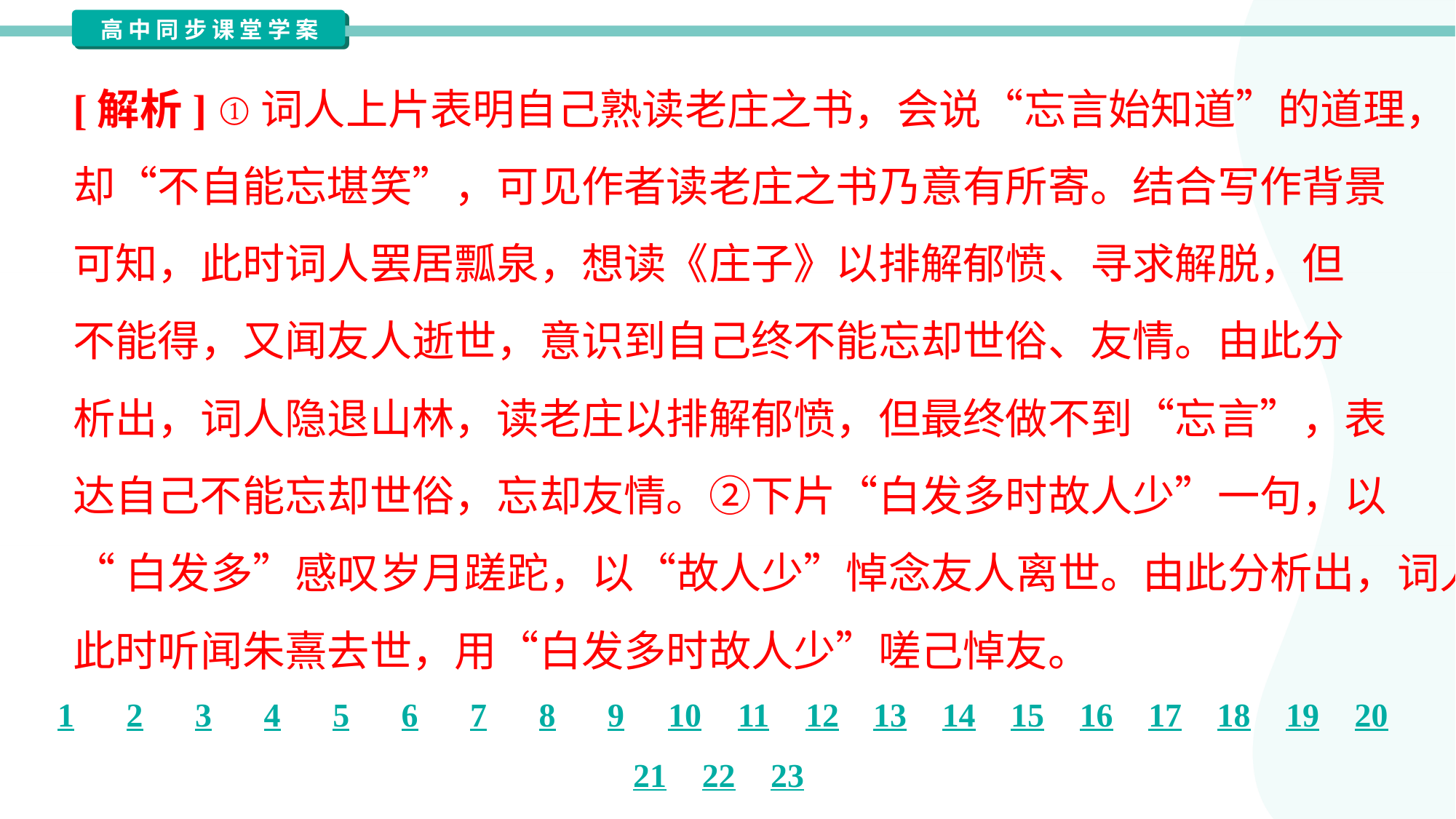

[解析] ①词人上片表明自己熟读老庄之书，会说“忘言始知道”的道理，
却“不自能忘堪笑”，可见作者读老庄之书乃意有所寄。结合写作背景
可知，此时词人罢居瓢泉，想读《庄子》以排解郁愤、寻求解脱，但
不能得，又闻友人逝世，意识到自己终不能忘却世俗、友情。由此分
析出，词人隐退山林，读老庄以排解郁愤，但最终做不到“忘言”，表
达自己不能忘却世俗，忘却友情。②下片“白发多时故人少”一句，以
“白发多”感叹岁月蹉跎，以“故人少”悼念友人离世。由此分析出，词人
此时听闻朱熹去世，用“白发多时故人少”嗟己悼友。